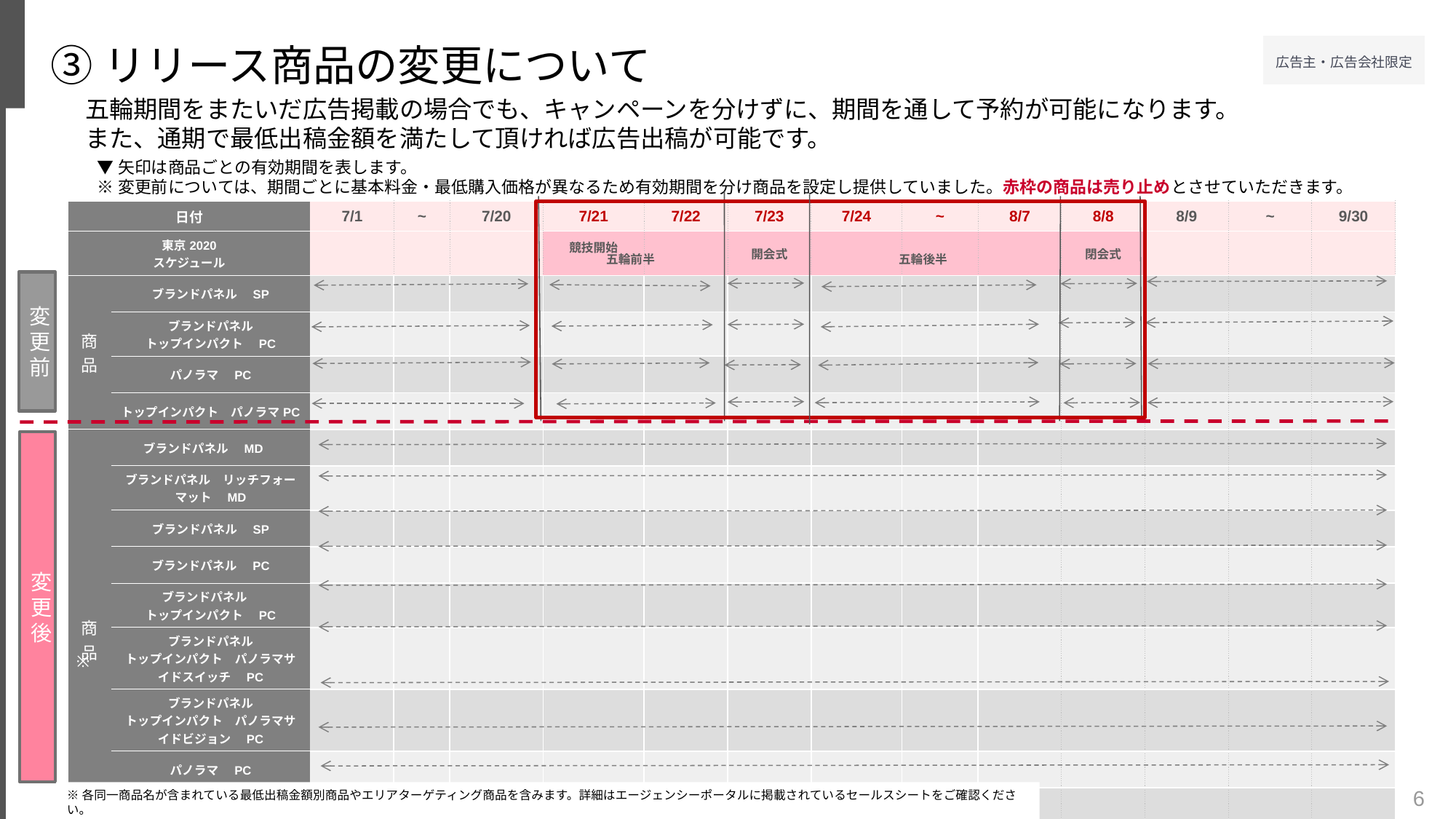

③リリース商品の変更について
五輪期間をまたいだ広告掲載の場合でも、キャンペーンを分けずに、期間を通して予約が可能になります。
また、通期で最低出稿金額を満たして頂ければ広告出稿が可能です。
▼矢印は商品ごとの有効期間を表します。
※変更前については、期間ごとに基本料金・最低購入価格が異なるため有効期間を分け商品を設定し提供していました。赤枠の商品は売り止めとさせていただきます。
| 日付 |  | 7/1 | ~ | 7/20 | 7/21 | 7/22 | 7/23 | 7/24 | ~ | 8/7 | 8/8 | 8/9 | ~ | 9/30 |
| --- | --- | --- | --- | --- | --- | --- | --- | --- | --- | --- | --- | --- | --- | --- |
| 東京2020 スケジュール |  |  |  |  | 競技開始 |  | 開会式 |  |  |  | 閉会式 |  |  |  |
| 商 品 | ブランドパネル　SP |  |  |  |  |  |  |  |  |  |  |  |  |  |
|  | ブランドパネル トップインパクト　PC |  |  |  |  |  |  |  |  |  |  |  |  |  |
|  | パノラマ　PC |  |  |  |  |  |  |  |  |  |  |  |  |  |
|  | トップインパクト　パノラマPC |  |  |  |  |  |  |  |  |  |  |  |  |  |
| 商 品 | ブランドパネル　MD |  |  |  |  |  |  |  |  |  |  |  |  |  |
|  | ブランドパネル　リッチフォーマット　MD |  |  |  |  |  |  |  |  |  |  |  |  |  |
|  | ブランドパネル　SP |  |  |  |  |  |  |  |  |  |  |  |  |  |
|  | ブランドパネル　PC |  |  |  |  |  |  |  |  |  |  |  |  |  |
|  | ブランドパネル　 トップインパクト　PC |  |  |  |  |  |  |  |  |  |  |  |  |  |
|  | ブランドパネル トップインパクト　パノラマサイドスイッチ　PC |  |  |  |  |  |  |  |  |  |  |  |  |  |
|  | ブランドパネル トップインパクト　パノラマサイドビジョン　PC |  |  |  |  |  |  |  |  |  |  |  |  |  |
|  | パノラマ　PC |  |  |  |  |  |  |  |  |  |  |  |  |  |
|  | ブランドパネル トップインパクト パノラマ　PC |  |  |  |  |  |  |  |  |  |  |  |  |  |

五輪前半
五輪後半
変更前
変更後
※
6
※各同一商品名が含まれている最低出稿金額別商品やエリアターゲティング商品を含みます。詳細はエージェンシーポータルに掲載されているセールスシートをご確認ください。
　https://portal.yadui.business.yahoo.co.jp/agencyportal/873243/